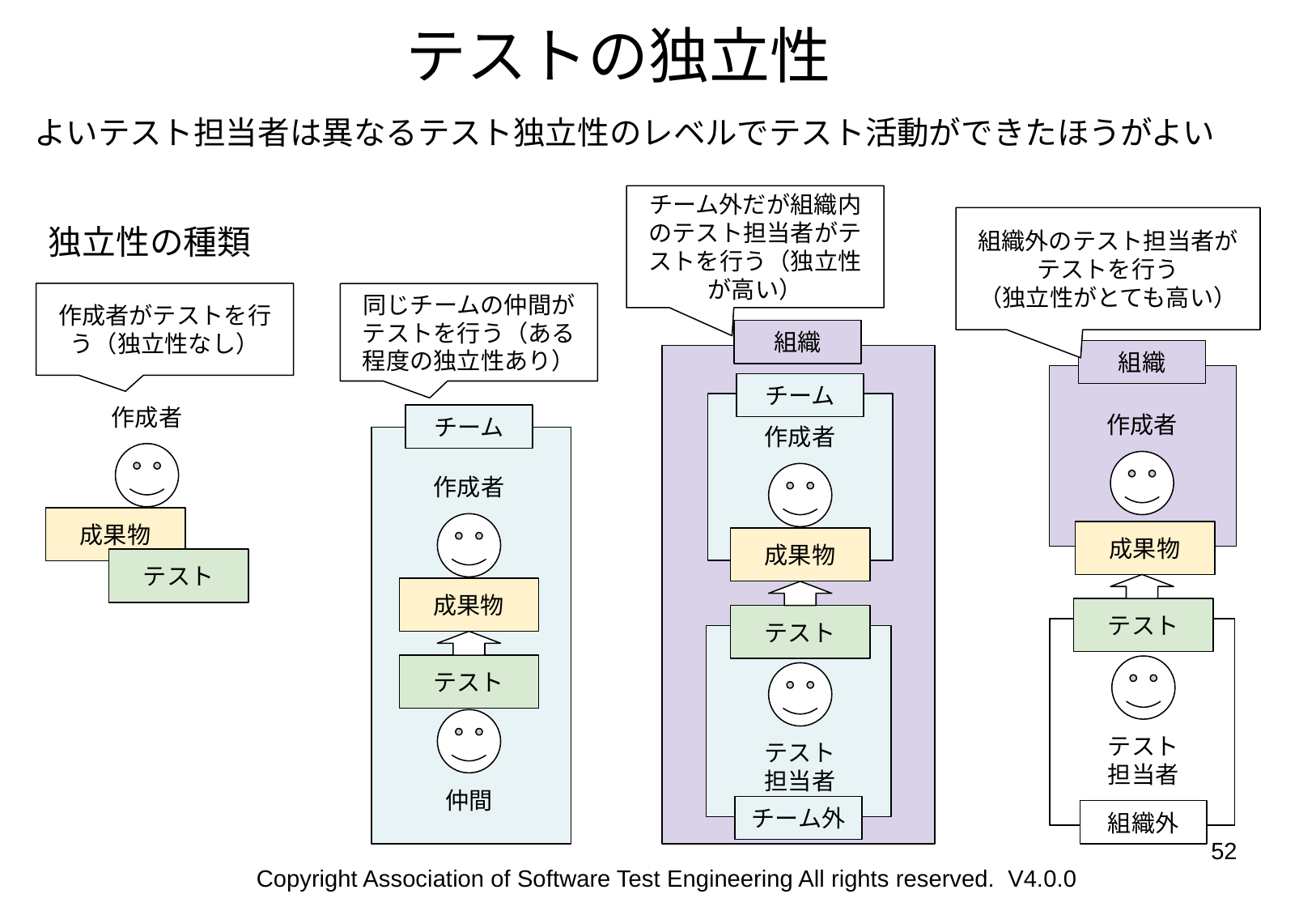

テストの独立性
よいテスト担当者は異なるテスト独立性のレベルでテスト活動ができたほうがよい
チーム外だが組織内のテスト担当者がテストを行う（独立性が高い）
組織外のテスト担当者がテストを行う
（独立性がとても高い）
独立性の種類
作成者がテストを行う（独立性なし）
同じチームの仲間がテストを行う（ある程度の独立性あり）
組織
組織

チーム
作成者

作成者
チーム
作成者

作成者

成果物

成果物
成果物
テスト

成果物

テスト
テスト

テスト

テスト
担当者
テスト
担当者
仲間
チーム外
組織外
52
Copyright Association of Software Test Engineering All rights reserved.  V4.0.0